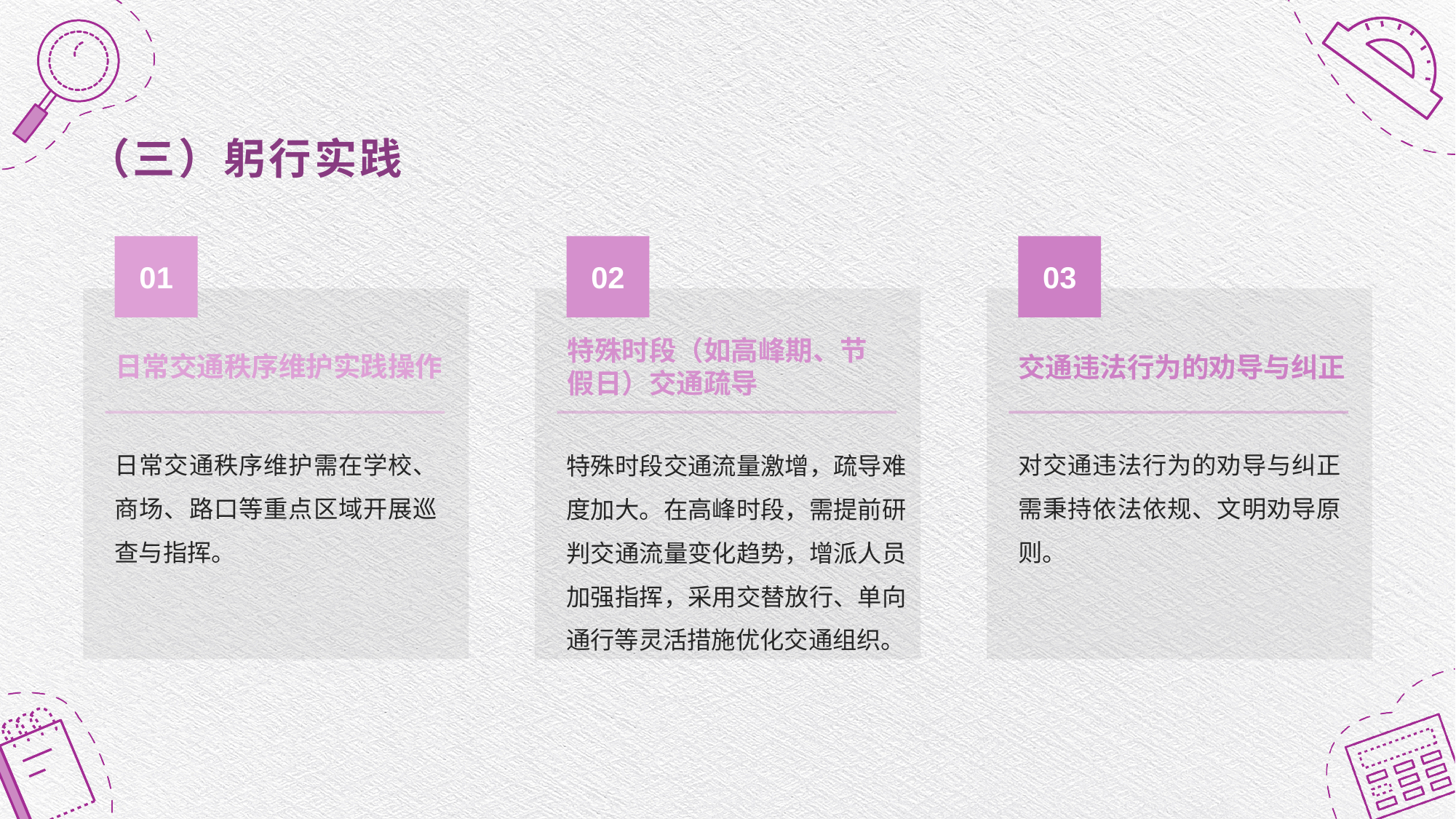

（三）躬行实践
01
02
03

日常交通秩序维护实践操作
特殊时段（如高峰期、节假日）交通疏导
交通违法行为的劝导与纠正
日常交通秩序维护需在学校、商场、路口等重点区域开展巡查与指挥。
对交通违法行为的劝导与纠正需秉持依法依规、文明劝导原则。
特殊时段交通流量激增，疏导难度加大。在高峰时段，需提前研判交通流量变化趋势，增派人员加强指挥，采用交替放行、单向通行等灵活措施优化交通组织。